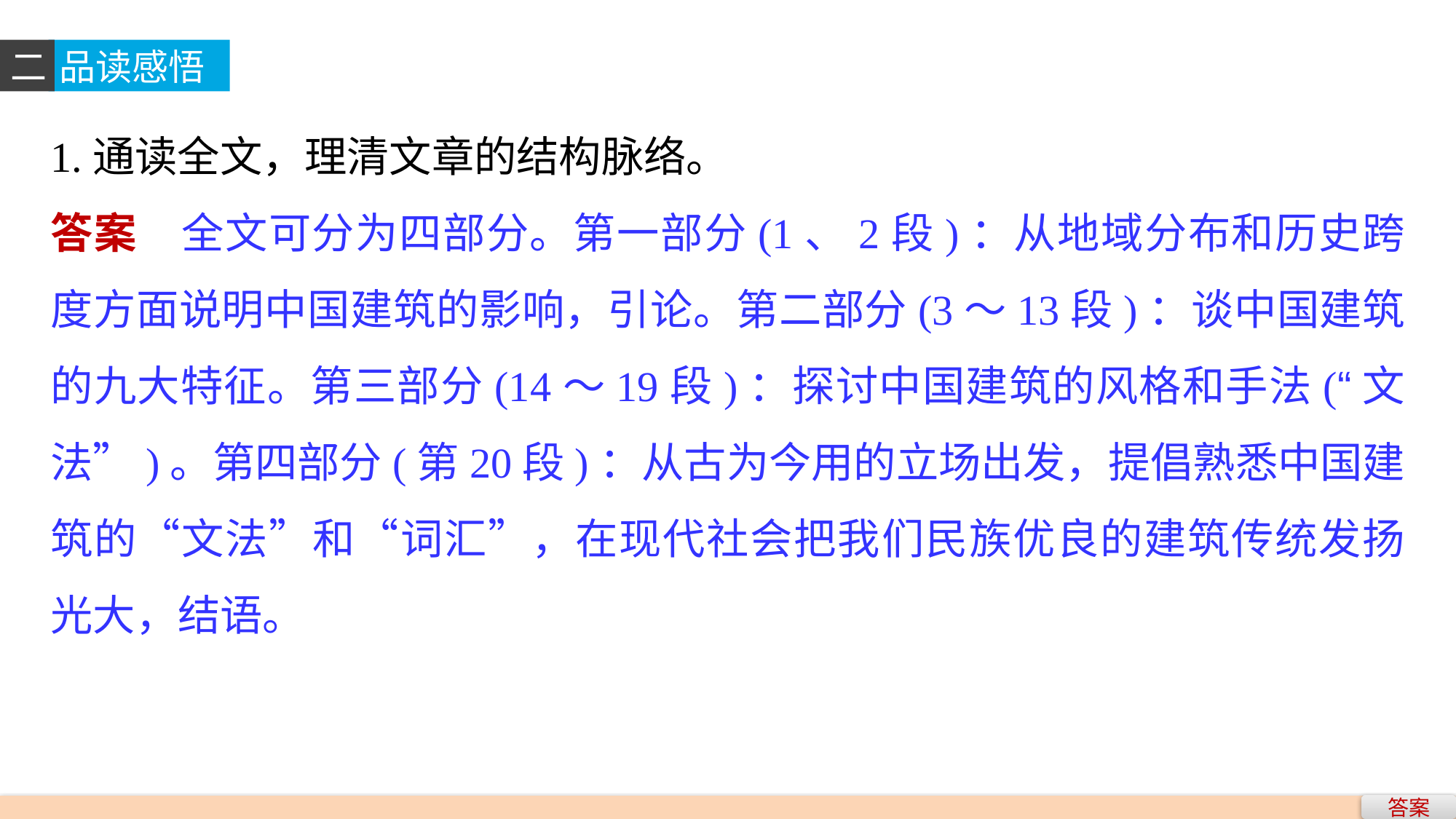

二
品读感悟
1.通读全文，理清文章的结构脉络。
答案　全文可分为四部分。第一部分(1、2段)：从地域分布和历史跨度方面说明中国建筑的影响，引论。第二部分(3～13段)：谈中国建筑的九大特征。第三部分(14～19段)：探讨中国建筑的风格和手法(“文法”)。第四部分(第20段)：从古为今用的立场出发，提倡熟悉中国建筑的“文法”和“词汇”，在现代社会把我们民族优良的建筑传统发扬光大，结语。
答案